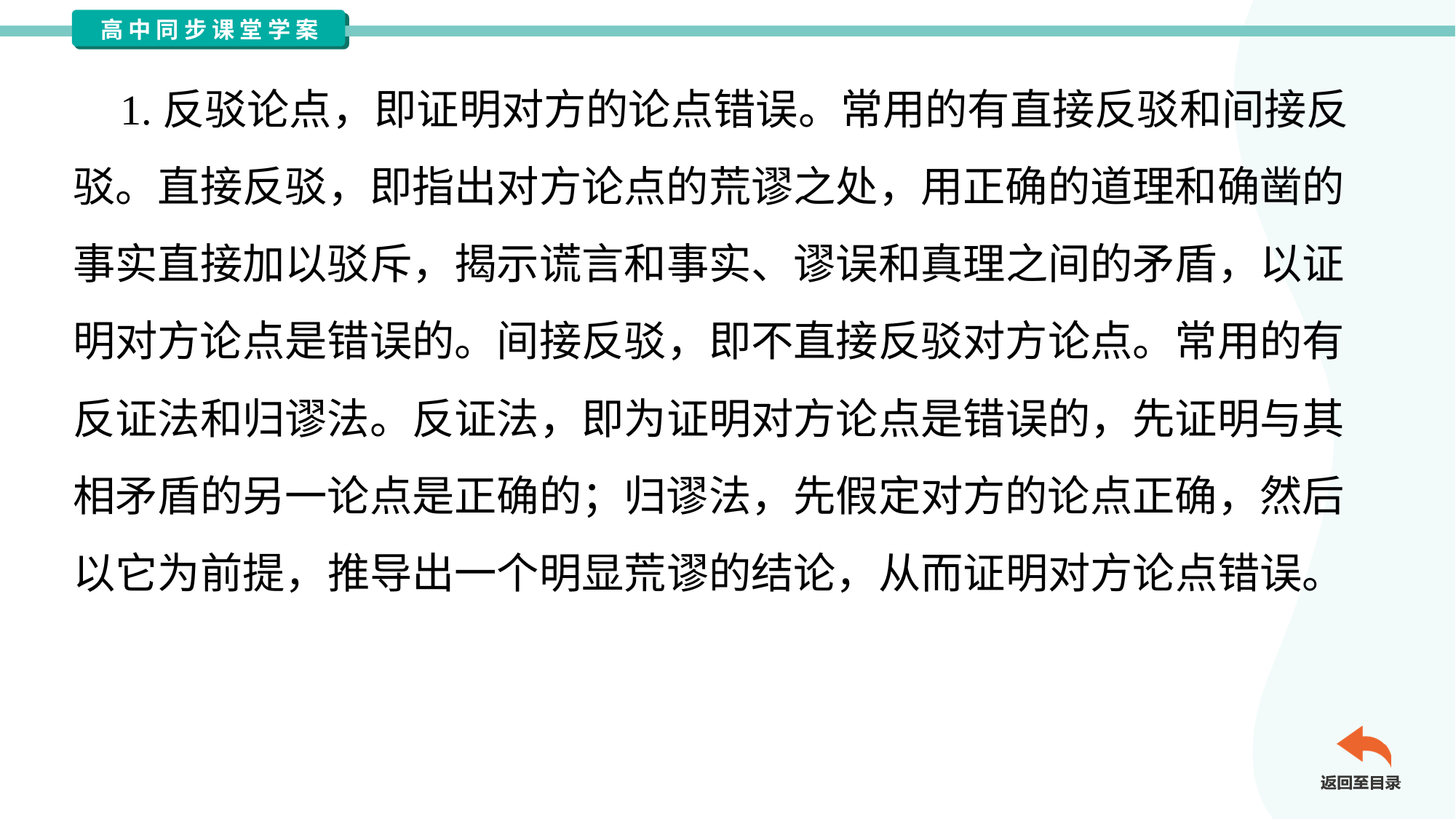

1.反驳论点，即证明对方的论点错误。常用的有直接反驳和间接反
驳。直接反驳，即指出对方论点的荒谬之处，用正确的道理和确凿的
事实直接加以驳斥，揭示谎言和事实、谬误和真理之间的矛盾，以证
明对方论点是错误的。间接反驳，即不直接反驳对方论点。常用的有
反证法和归谬法。反证法，即为证明对方论点是错误的，先证明与其
相矛盾的另一论点是正确的；归谬法，先假定对方的论点正确，然后
以它为前提，推导出一个明显荒谬的结论，从而证明对方论点错误。